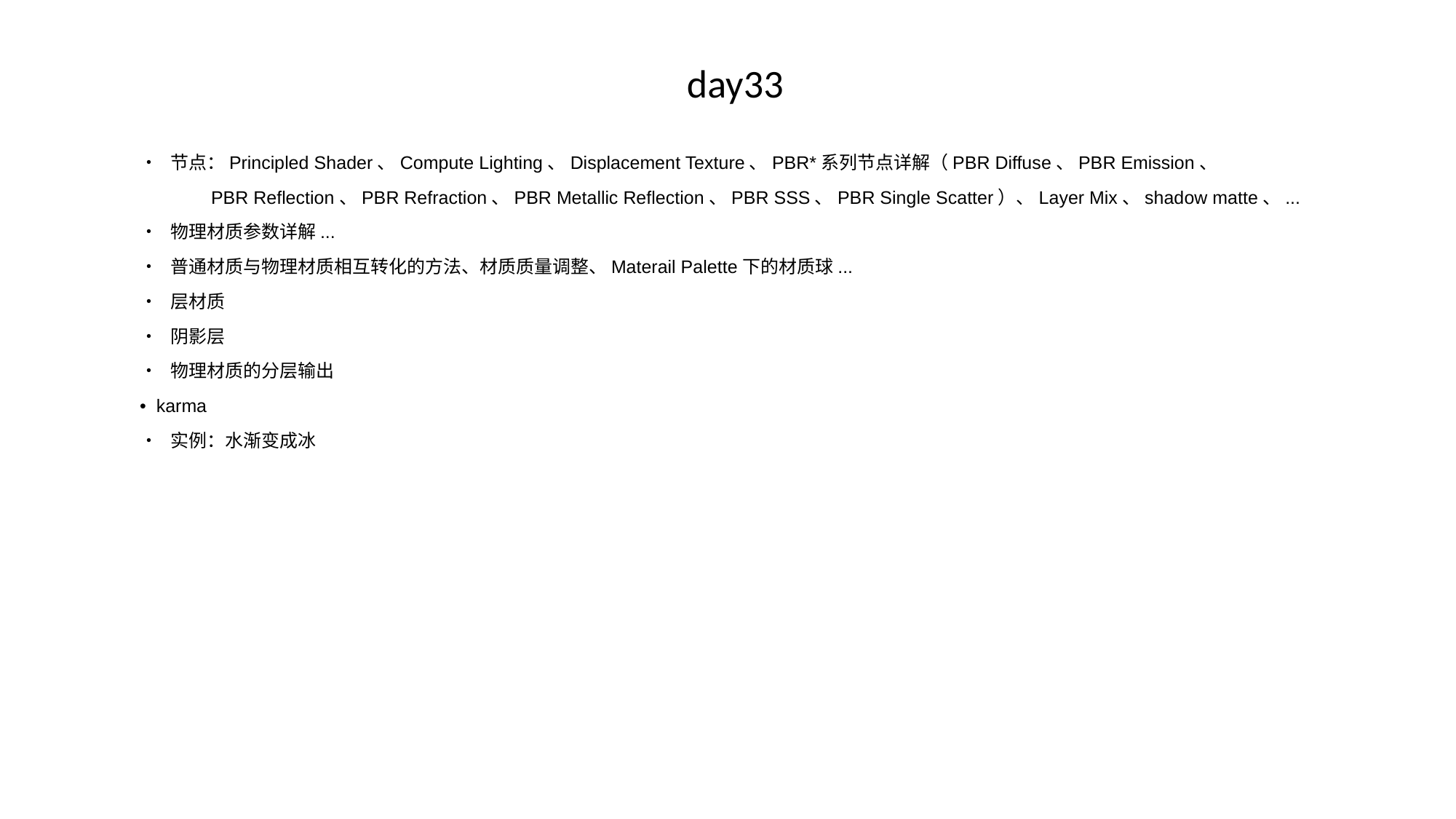

# day33
•  节点：Principled Shader、Compute Lighting、Displacement Texture、PBR*系列节点详解（PBR Diffuse、PBR Emission、
              PBR Reflection、PBR Refraction、PBR Metallic Reflection、PBR SSS、PBR Single Scatter）、Layer Mix、shadow matte、...
•  物理材质参数详解...
•  普通材质与物理材质相互转化的方法、材质质量调整、Materail Palette下的材质球...
•  层材质
•  阴影层
•  物理材质的分层输出
•  karma
•  实例：水渐变成冰